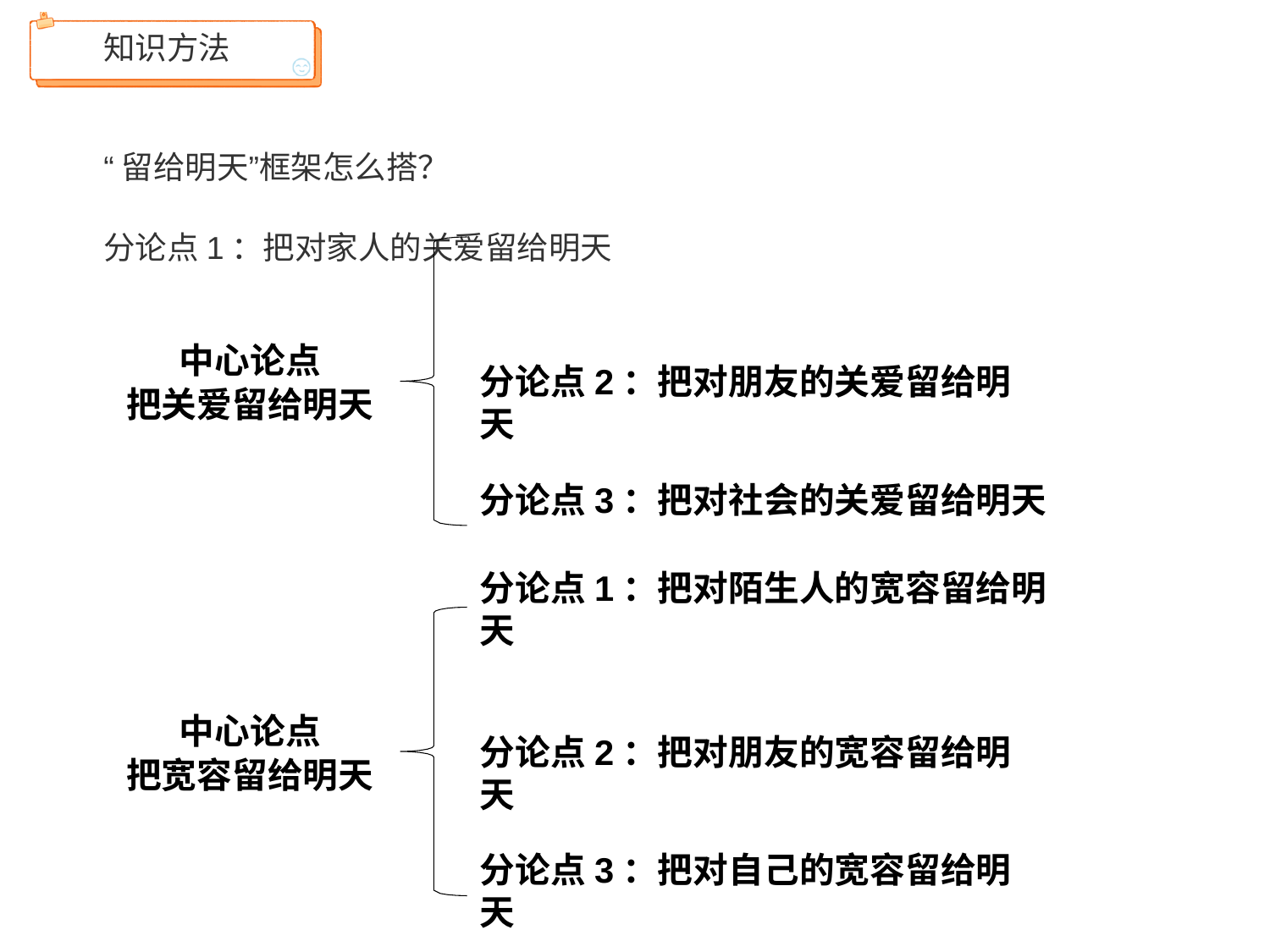

知识方法

“留给明天”框架怎么搭？

分论点1：把对家人的关爱留给明天

中心论点
把关爱留给明天
分论点2：把对朋友的关爱留给明天
分论点3：把对社会的关爱留给明天

分论点1：把对陌生人的宽容留给明天

中心论点
把宽容留给明天
分论点2：把对朋友的宽容留给明天
分论点3：把对自己的宽容留给明天